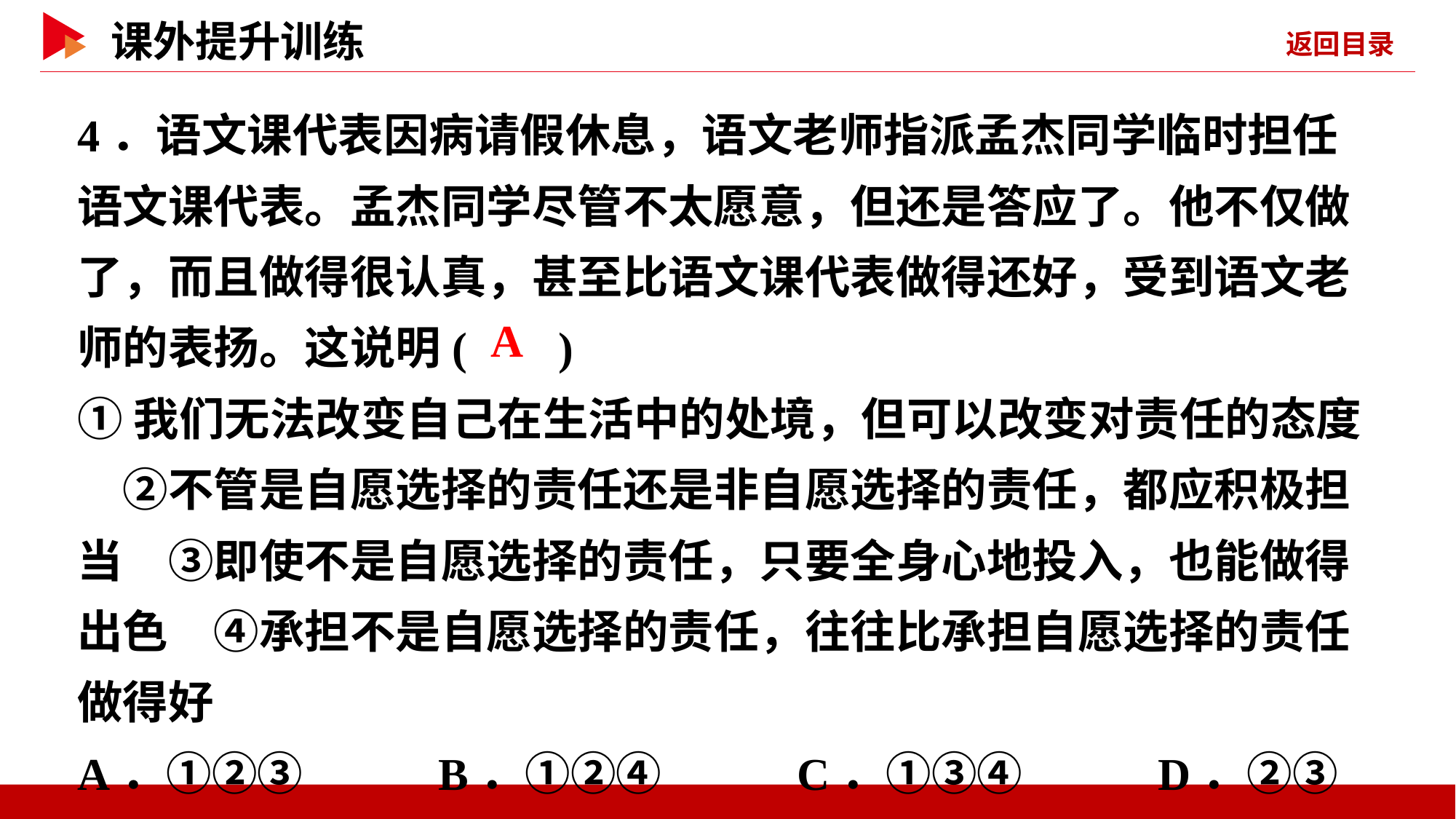

4．语文课代表因病请假休息，语文老师指派孟杰同学临时担任语文课代表。孟杰同学尽管不太愿意，但还是答应了。他不仅做了，而且做得很认真，甚至比语文课代表做得还好，受到语文老师的表扬。这说明(        )
①我们无法改变自己在生活中的处境，但可以改变对责任的态度　②不管是自愿选择的责任还是非自愿选择的责任，都应积极担当　③即使不是自愿选择的责任，只要全身心地投入，也能做得出色　④承担不是自愿选择的责任，往往比承担自愿选择的责任做得好
A．①②③            B．①②④            C．①③④            D．②③④
   A